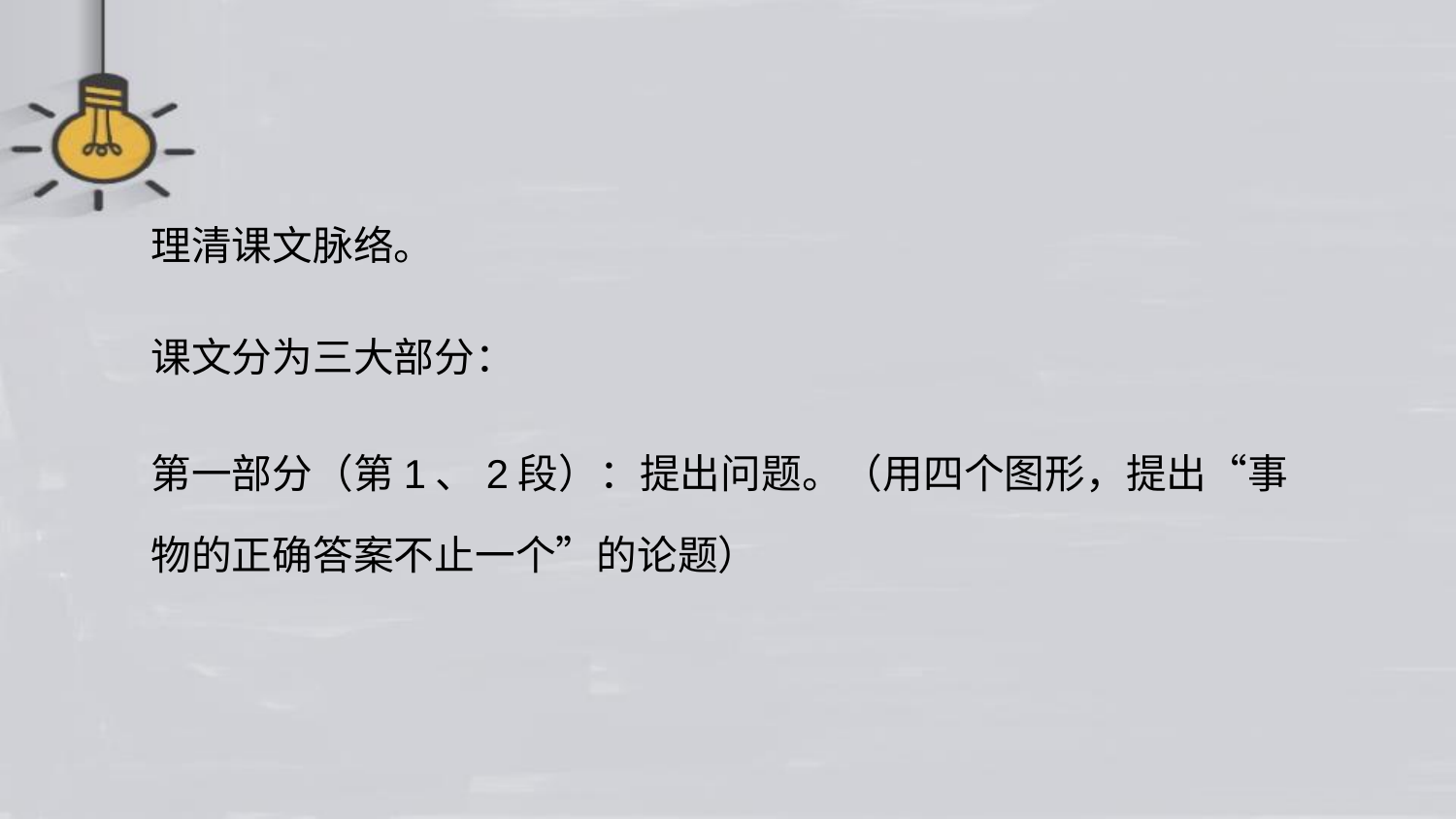

理清课文脉络。
课文分为三大部分：
第一部分（第1、2段）：提出问题。（用四个图形，提出“事物的正确答案不止一个”的论题）